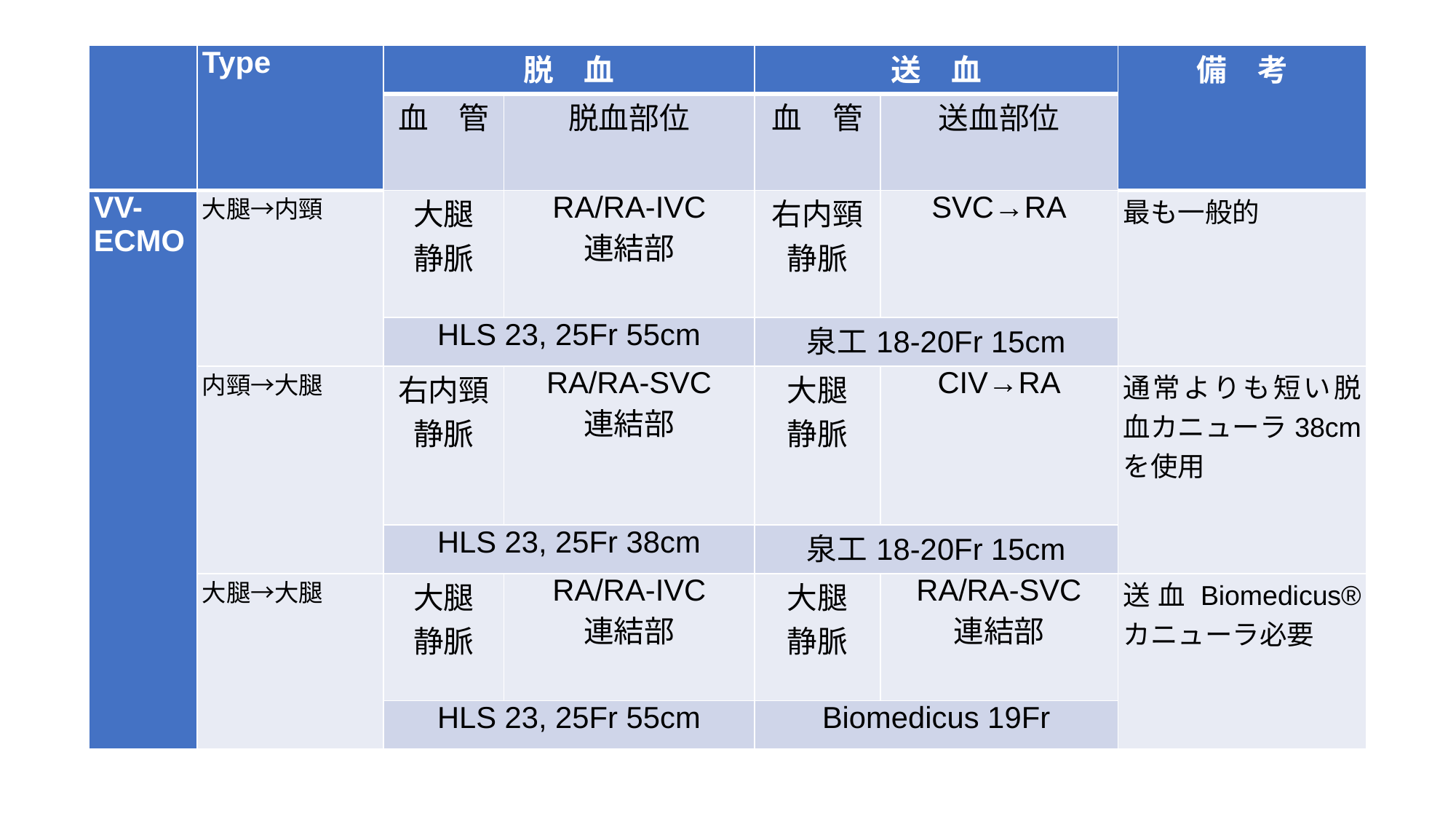

|  | Type | 脱　血 |  | 送　血 |  | 備　考 |
| --- | --- | --- | --- | --- | --- | --- |
|  |  | 血　管 | 脱血部位 | 血　管 | 送血部位 |  |
| VV-ECMO | 大腿→内頸 | 大腿 静脈 | RA/RA-IVC 連結部 | 右内頸 静脈 | SVC→RA | 最も一般的 |
|  |  | HLS 23, 25Fr 55cm |  | 泉工18-20Fr 15cm |  |  |
|  | 内頸→大腿 | 右内頸静脈 | RA/RA-SVC 連結部 | 大腿 静脈 | CIV→RA | 通常よりも短い脱血カニューラ38cmを使用 |
|  |  | HLS 23, 25Fr 38cm |  | 泉工18-20Fr 15cm |  |  |
|  | 大腿→大腿 | 大腿 静脈 | RA/RA-IVC 連結部 | 大腿 静脈 | RA/RA-SVC 連結部 | 送血Biomedicus®️ カニューラ必要 |
|  |  | HLS 23, 25Fr 55cm |  | Biomedicus 19Fr |  |  |